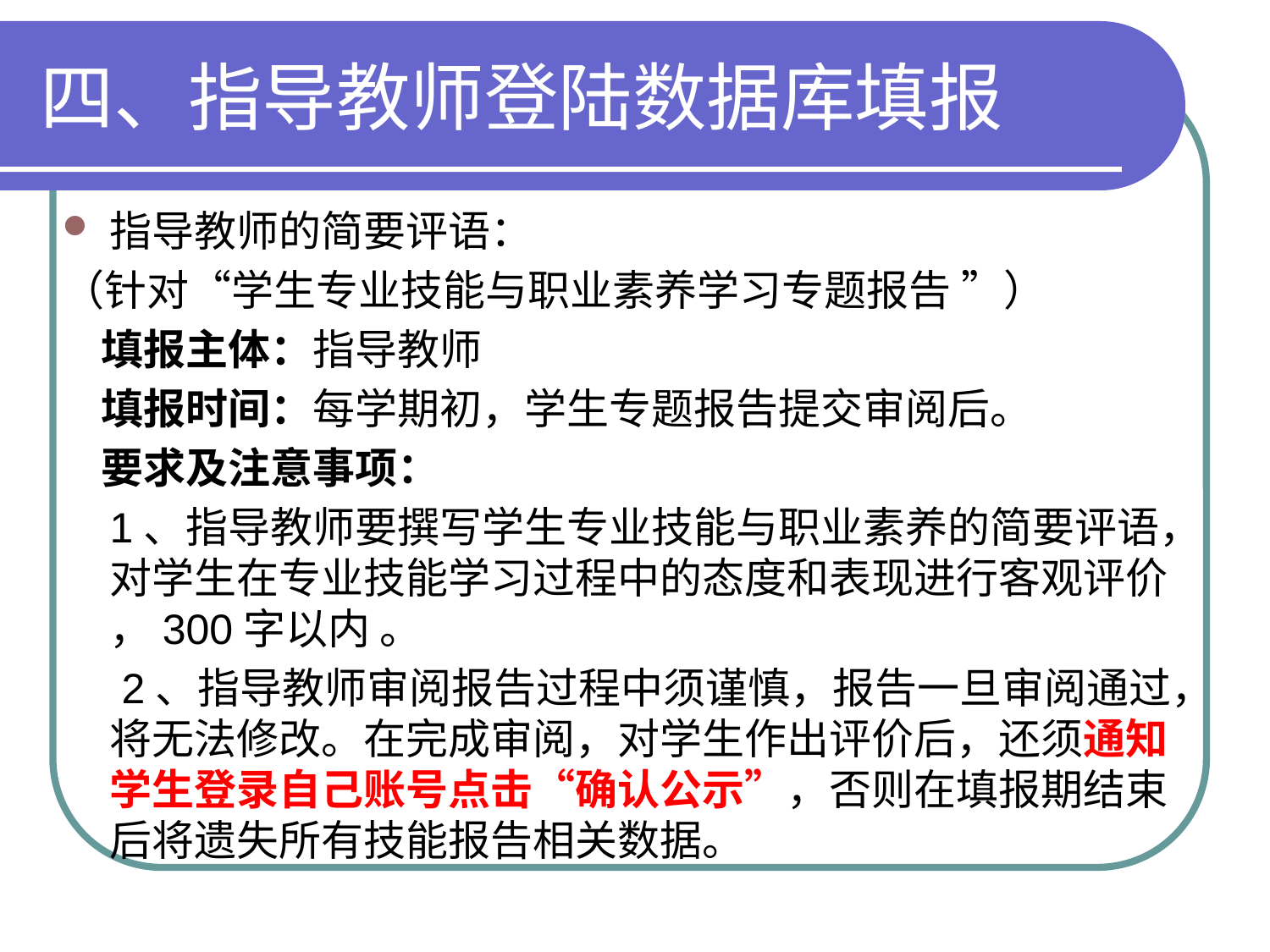

# 四、指导教师登陆数据库填报
指导教师的简要评语：
（针对“学生专业技能与职业素养学习专题报告 ”）
   填报主体：指导教师
   填报时间：每学期初，学生专题报告提交审阅后。
   要求及注意事项：
    1、指导教师要撰写学生专业技能与职业素养的简要评语，对学生在专业技能学习过程中的态度和表现进行客观评价 ，300字以内 。
     2、指导教师审阅报告过程中须谨慎，报告一旦审阅通过，将无法修改。在完成审阅，对学生作出评价后，还须通知学生登录自己账号点击“确认公示”，否则在填报期结束后将遗失所有技能报告相关数据。